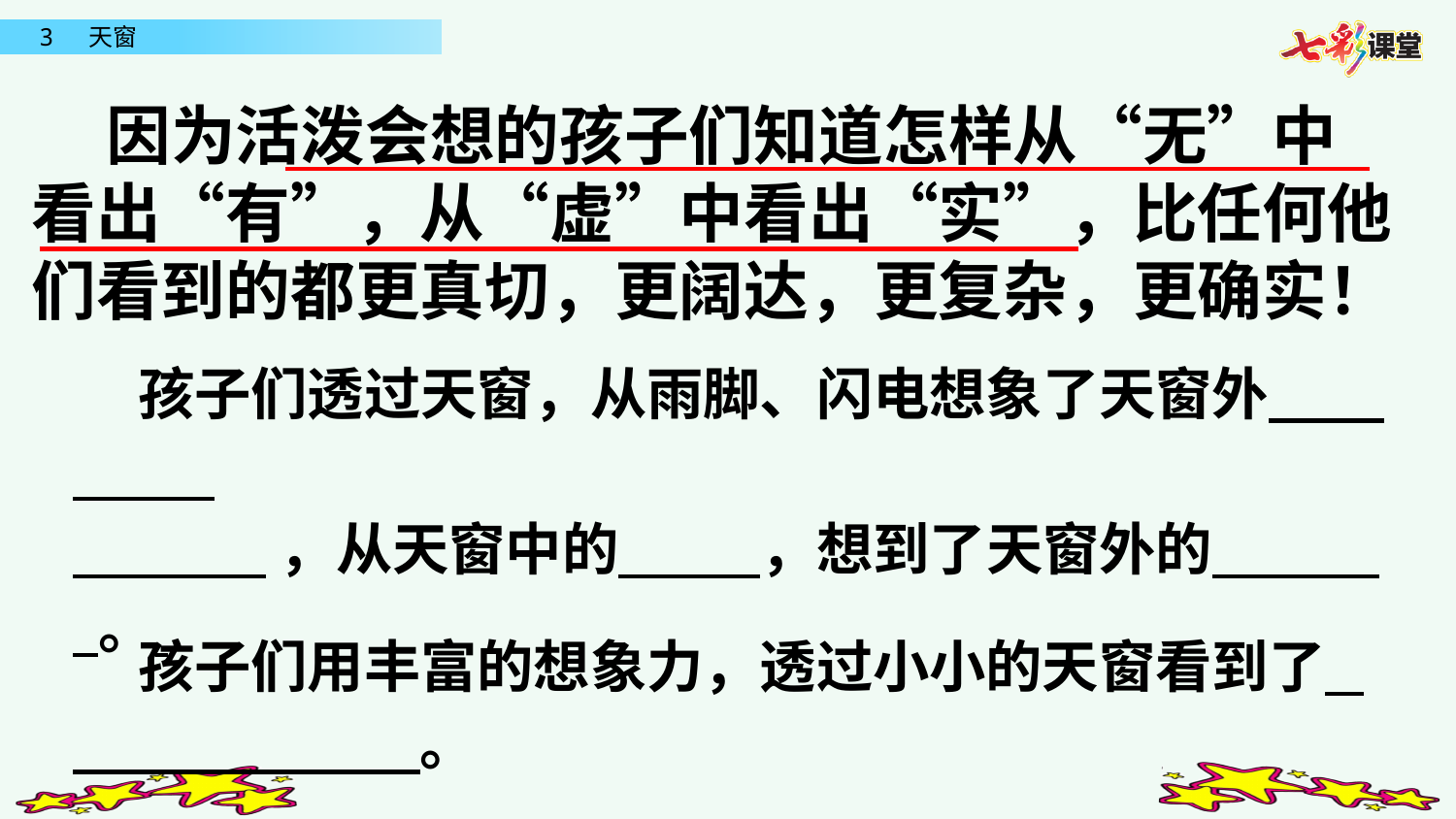

因为活泼会想的孩子们知道怎样从“无”中看出“有”，从“虚”中看出“实”，比任何他们看到的都更真切，更阔达，更复杂，更确实！
    孩子们透过天窗，从雨脚、闪电想象了天窗外
               ，从天窗中的           ，想到了天窗外的                。
    孩子们用丰富的想象力，透过小小的天窗看到了                               。